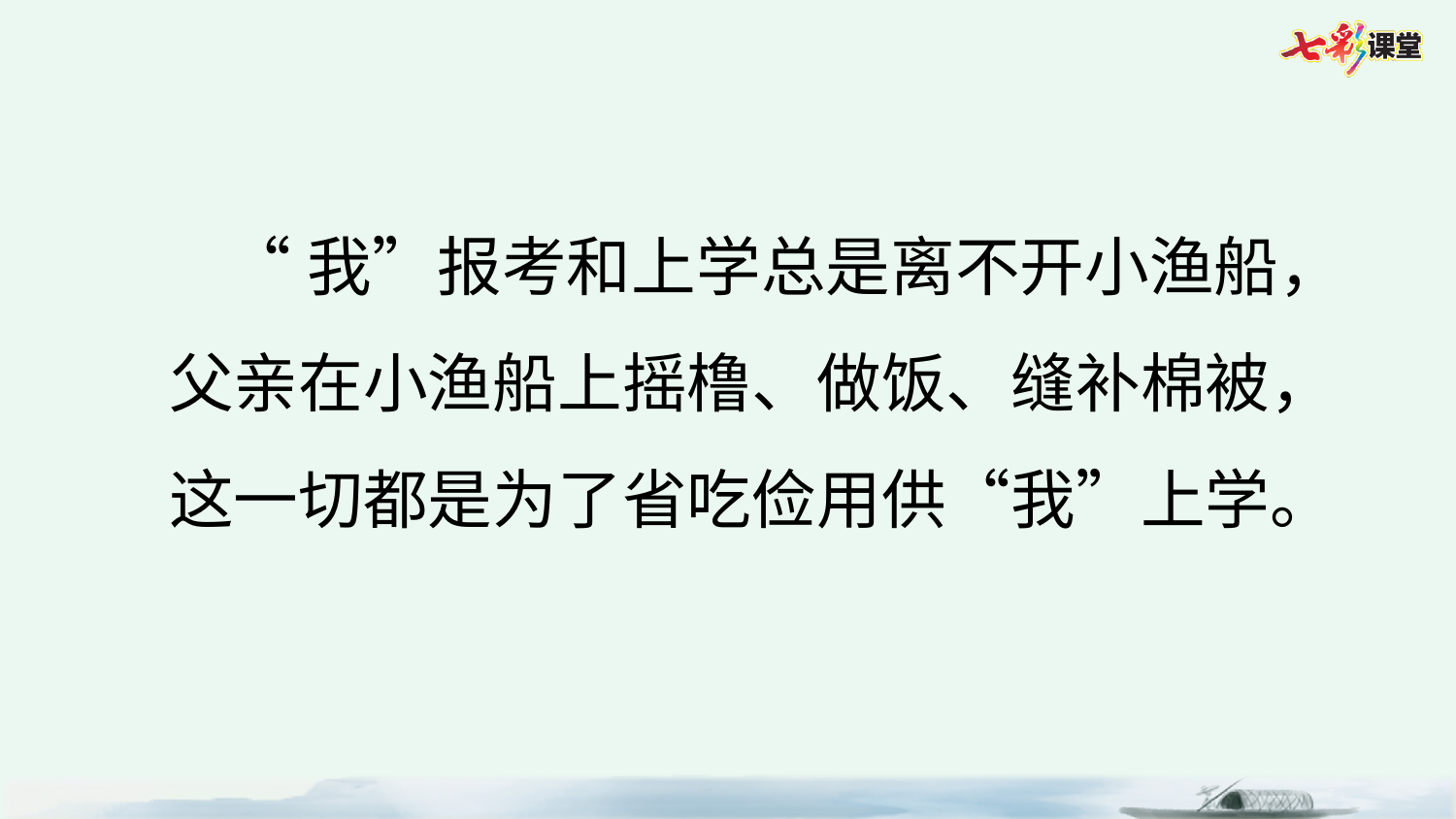

“我”报考和上学总是离不开小渔船，父亲在小渔船上摇橹、做饭、缝补棉被，这一切都是为了省吃俭用供“我”上学。